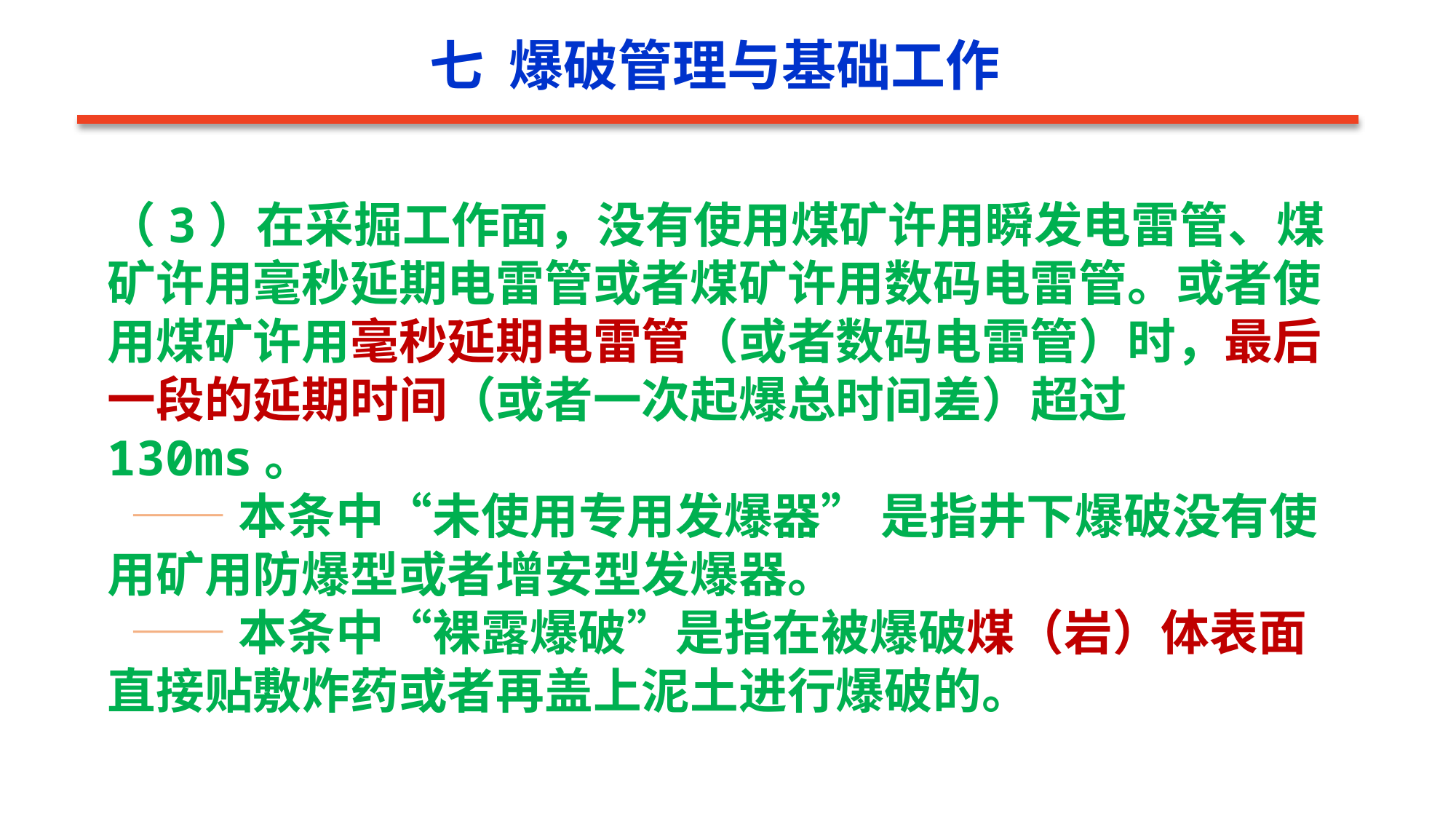

七  爆破管理与基础工作

（3）在采掘工作面，没有使用煤矿许用瞬发电雷管、煤矿许用毫秒延期电雷管或者煤矿许用数码电雷管。或者使用煤矿许用毫秒延期电雷管（或者数码电雷管）时，最后一段的延期时间（或者一次起爆总时间差）超过130ms。
  ——本条中“未使用专用发爆器” 是指井下爆破没有使用矿用防爆型或者增安型发爆器。
  ——本条中“裸露爆破”是指在被爆破煤（岩）体表面
直接贴敷炸药或者再盖上泥土进行爆破的。